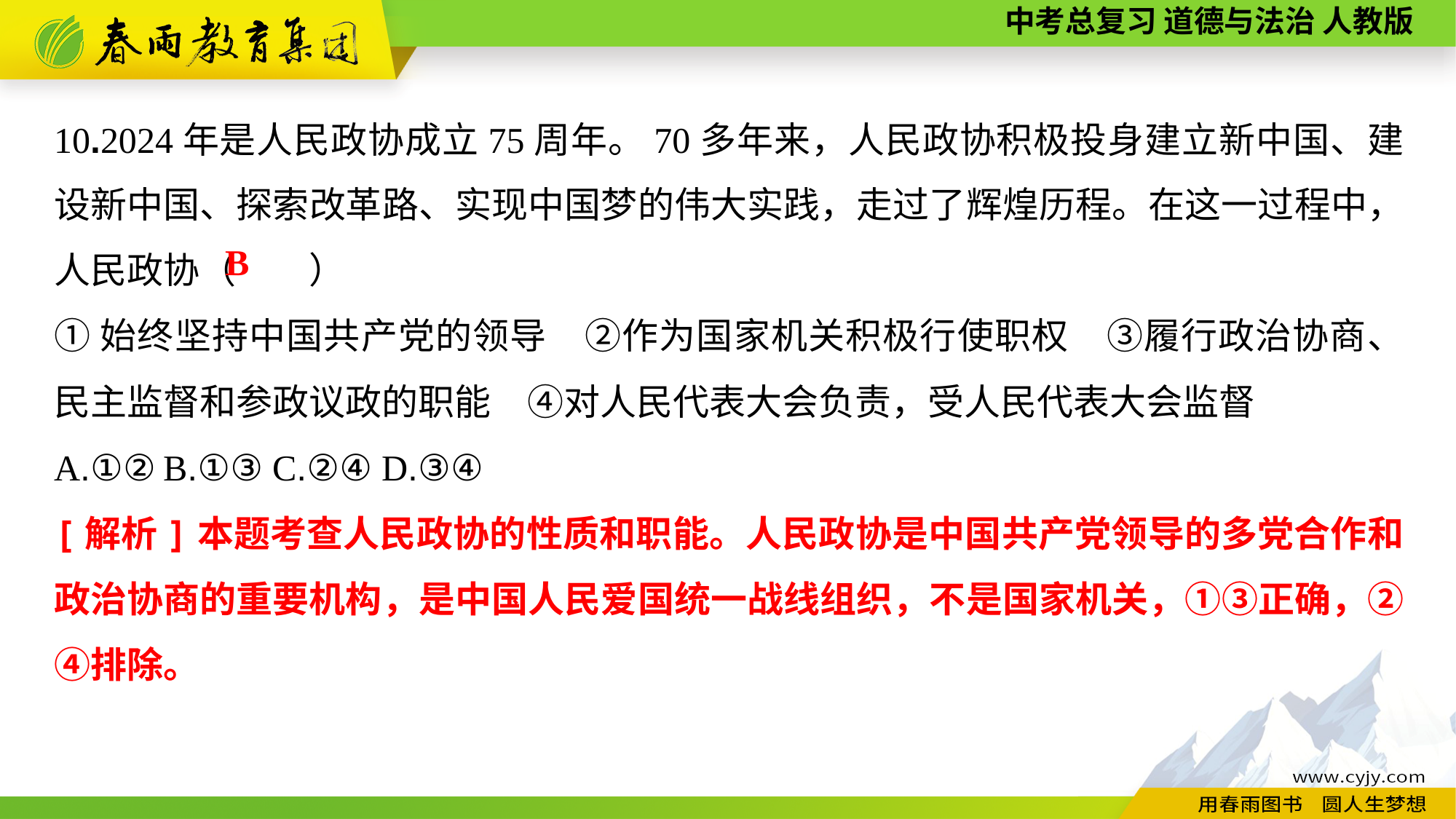

10.2024年是人民政协成立75周年。70多年来，人民政协积极投身建立新中国、建设新中国、探索改革路、实现中国梦的伟大实践，走过了辉煌历程。在这一过程中，人民政协（　　）
①始终坚持中国共产党的领导　②作为国家机关积极行使职权　③履行政治协商、民主监督和参政议政的职能　④对人民代表大会负责，受人民代表大会监督
A.①②	B.①③	C.②④	D.③④
B
[解析]本题考查人民政协的性质和职能。人民政协是中国共产党领导的多党合作和政治协商的重要机构，是中国人民爱国统一战线组织，不是国家机关，①③正确，②④排除。